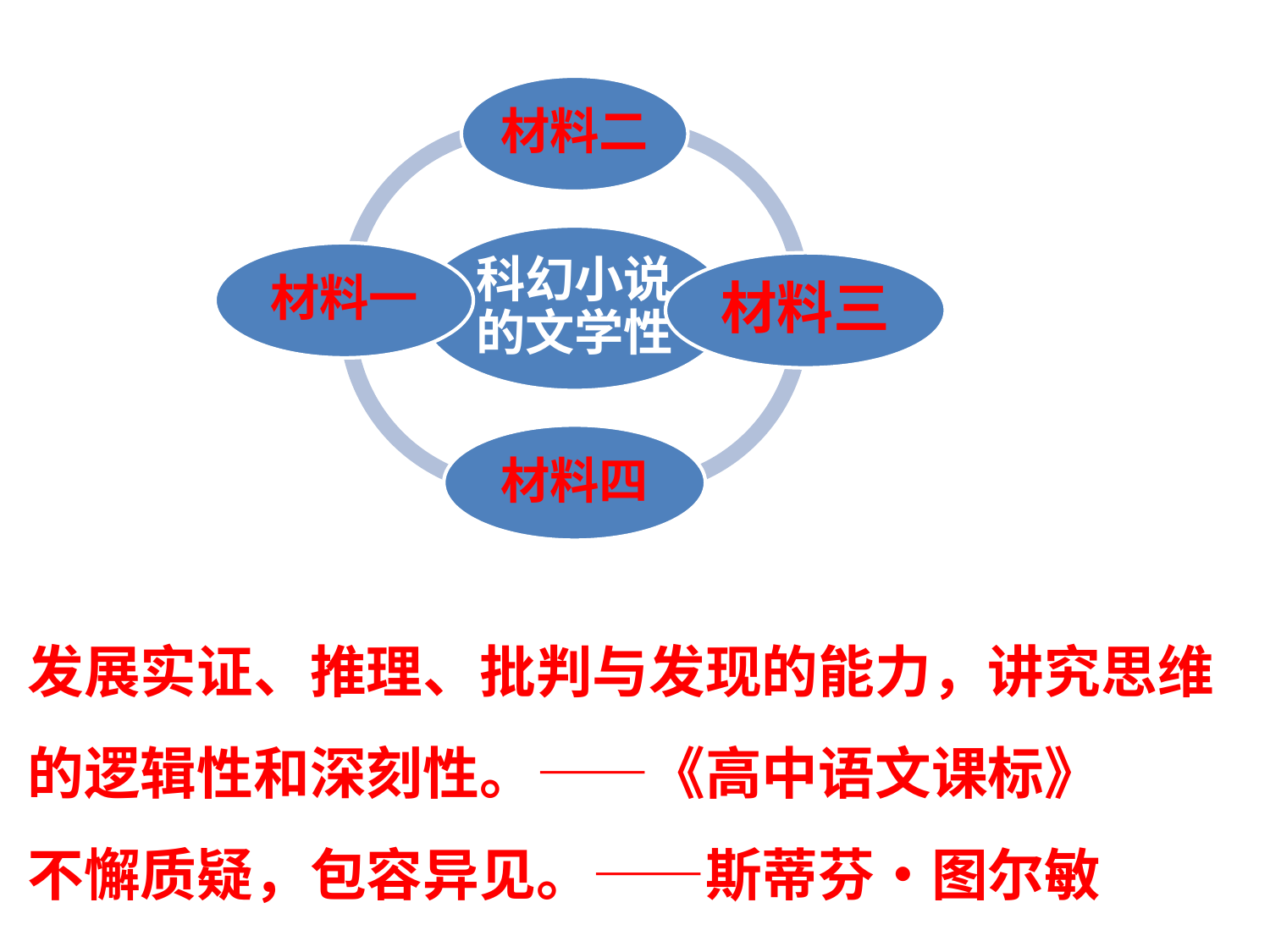

科幻小说的文学性
材料二
材料三
材料四
材料一
发展实证、推理、批判与发现的能力，讲究思维的逻辑性和深刻性。——《高中语文课标》
不懈质疑，包容异见。——斯蒂芬•图尔敏